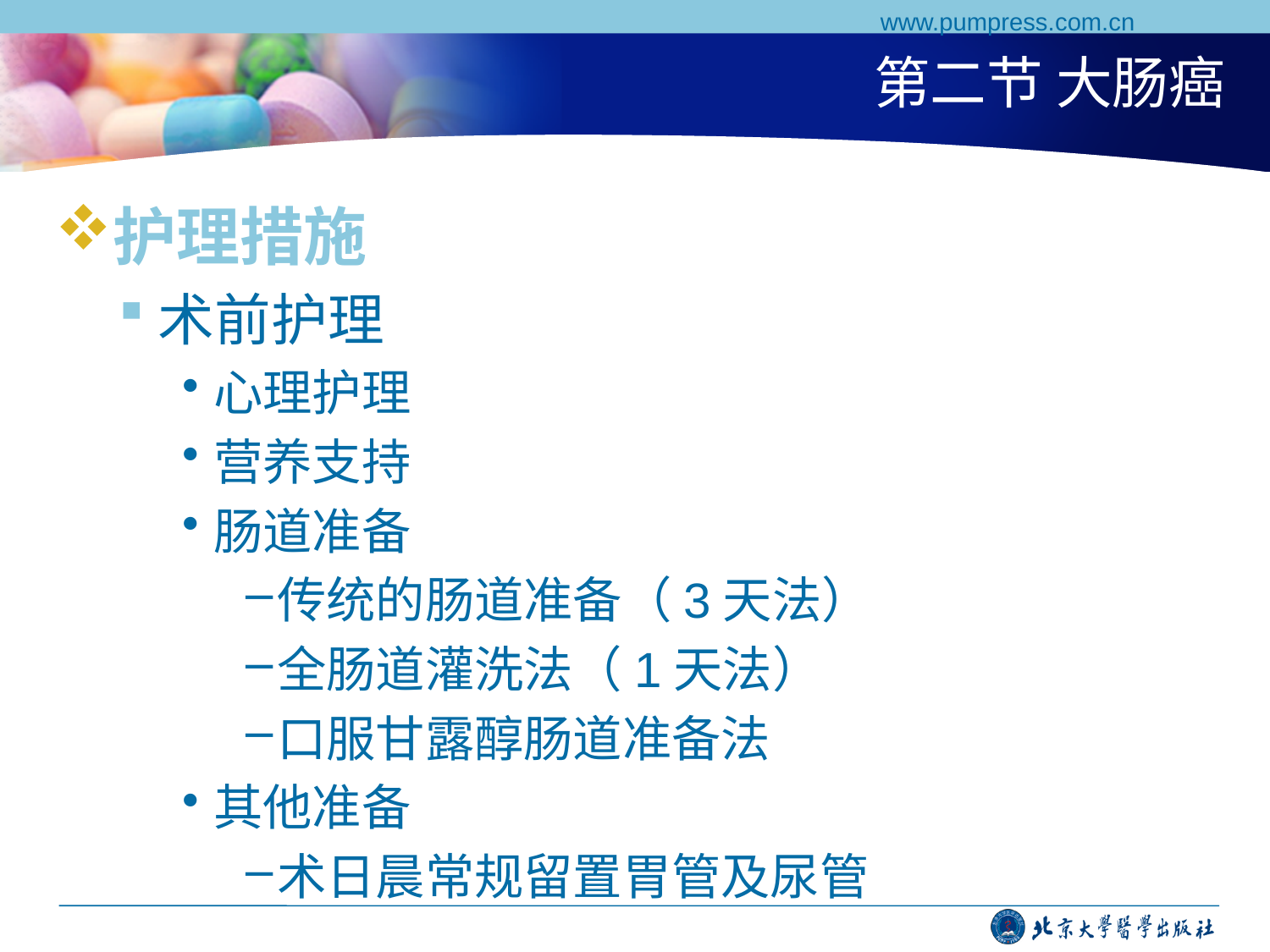

www.pumpress.com.cn
# 第二节 大肠癌
护理措施
术前护理
心理护理
营养支持
肠道准备
传统的肠道准备（3天法）
全肠道灌洗法（1天法）
口服甘露醇肠道准备法
其他准备
术日晨常规留置胃管及尿管